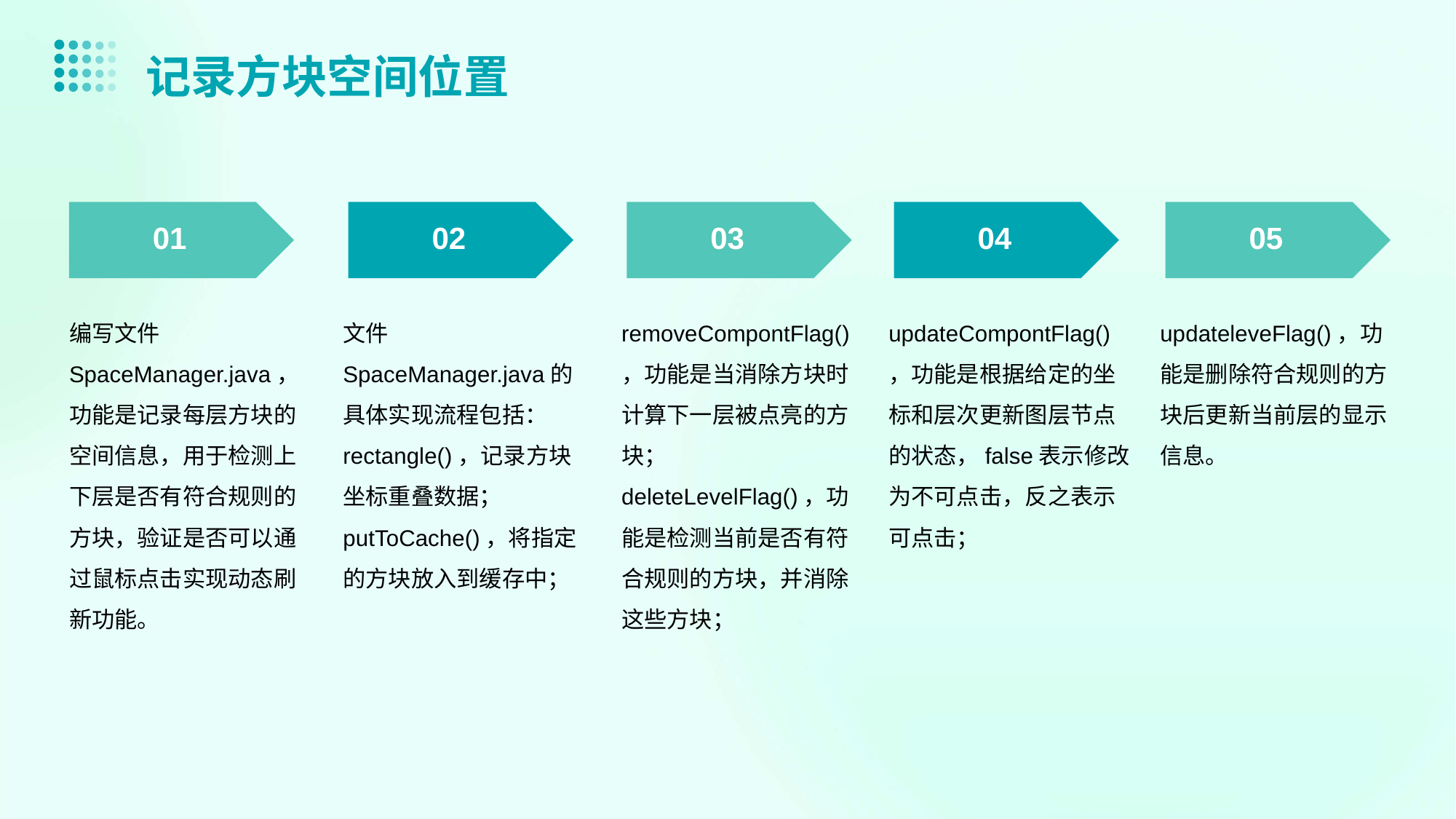

记录方块空间位置

01
02
03
04
05

编写文件SpaceManager.java，功能是记录每层方块的空间信息，用于检测上下层是否有符合规则的方块，验证是否可以通过鼠标点击实现动态刷新功能。
文件SpaceManager.java的具体实现流程包括：rectangle()，记录方块坐标重叠数据；putToCache()，将指定的方块放入到缓存中；
removeCompontFlag()，功能是当消除方块时计算下一层被点亮的方块；deleteLevelFlag()，功能是检测当前是否有符合规则的方块，并消除这些方块；
updateCompontFlag()，功能是根据给定的坐标和层次更新图层节点的状态，false表示修改为不可点击，反之表示可点击；
updateleveFlag()，功能是删除符合规则的方块后更新当前层的显示信息。